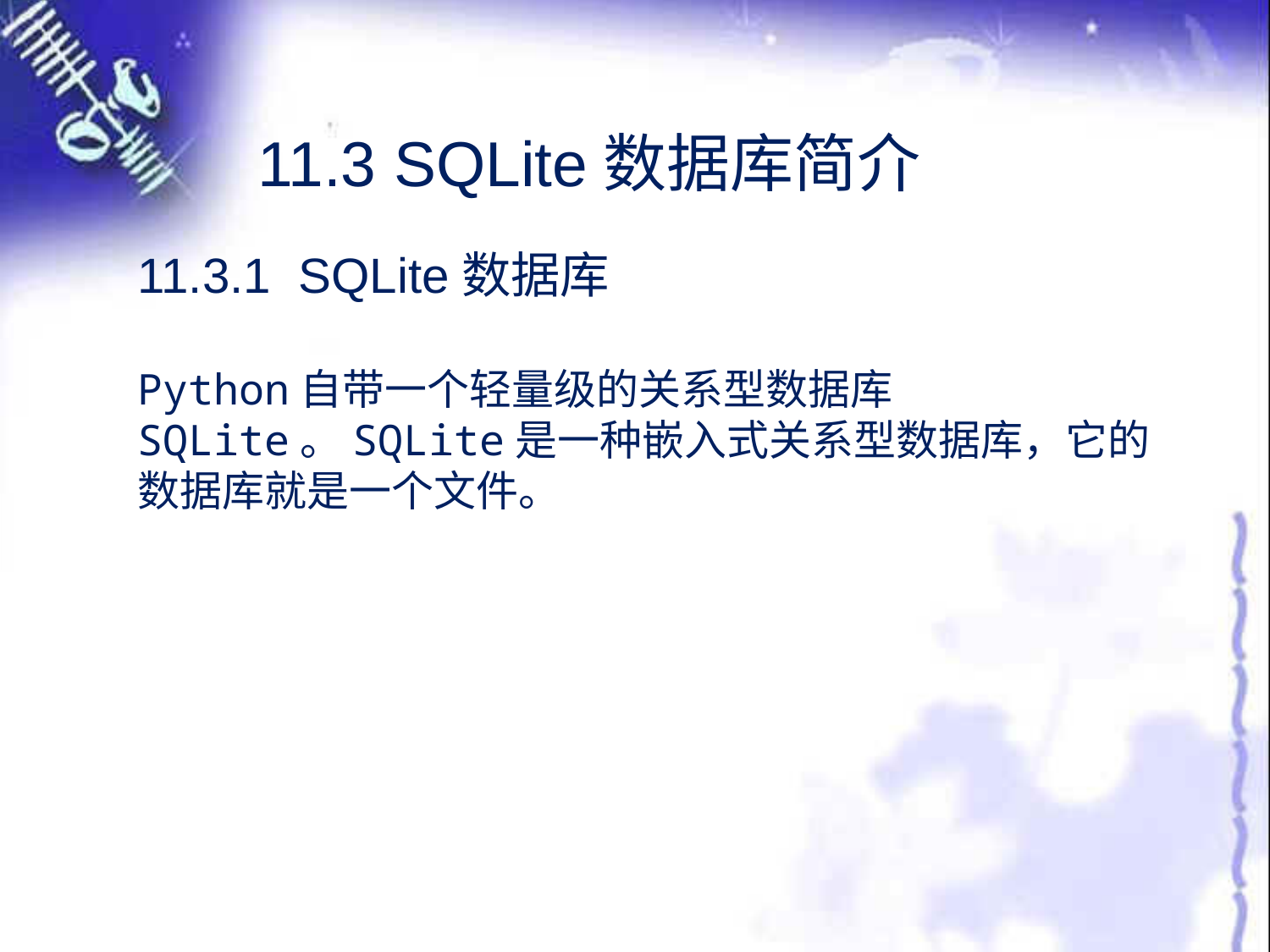

11.3 SQLite数据库简介
11.3.1  SQLite数据库
Python自带一个轻量级的关系型数据库SQLite。SQLite是一种嵌入式关系型数据库，它的数据库就是一个文件。